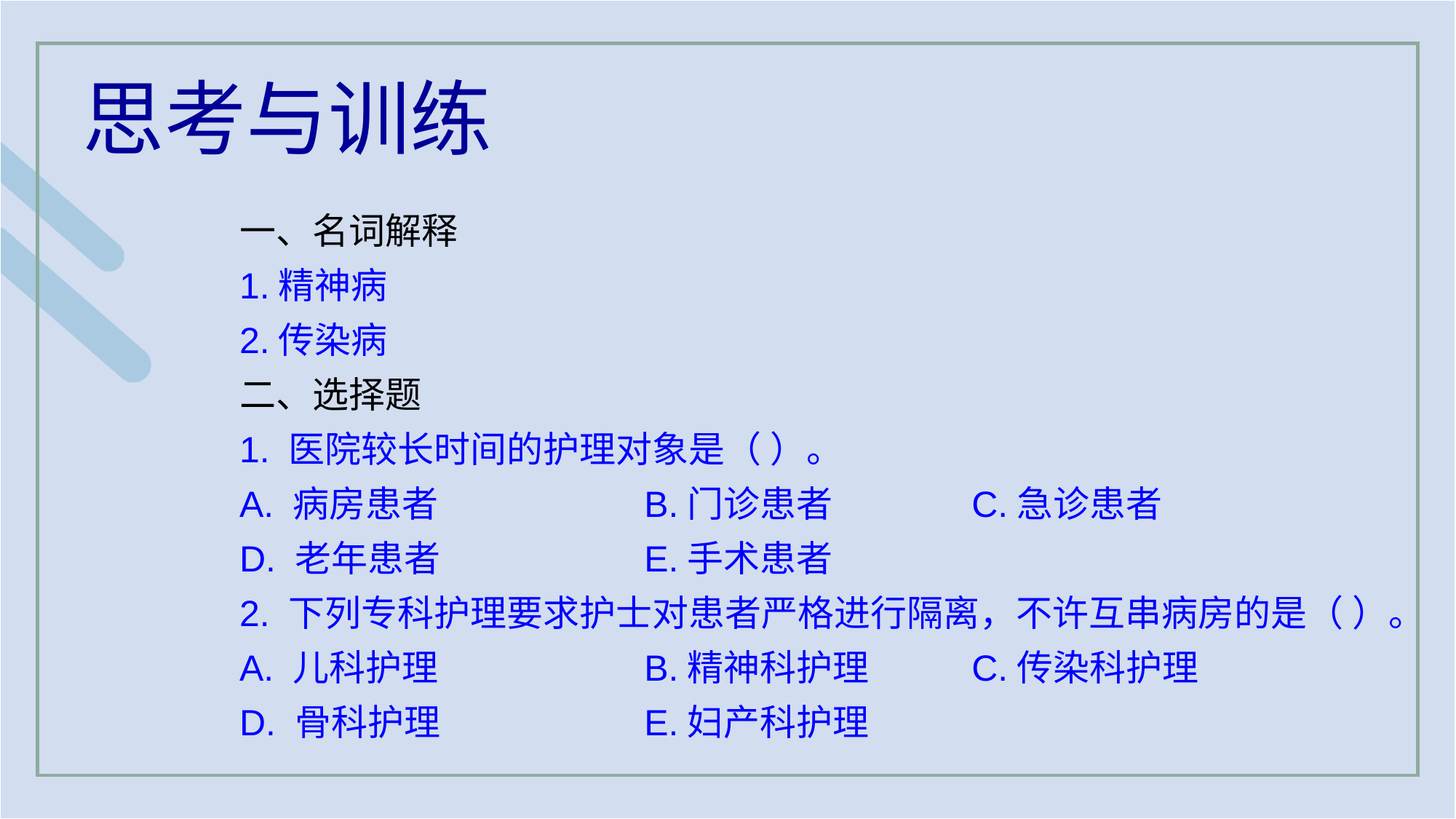

思考与训练
一、名词解释
1.精神病
2.传染病
二、选择题
1. 医院较长时间的护理对象是（ ）。
A. 病房患者 		B.门诊患者 		C.急诊患者
D. 老年患者 		E.手术患者
2. 下列专科护理要求护士对患者严格进行隔离，不许互串病房的是（ ）。
A. 儿科护理 		B.精神科护理 	C.传染科护理
D. 骨科护理 		E.妇产科护理